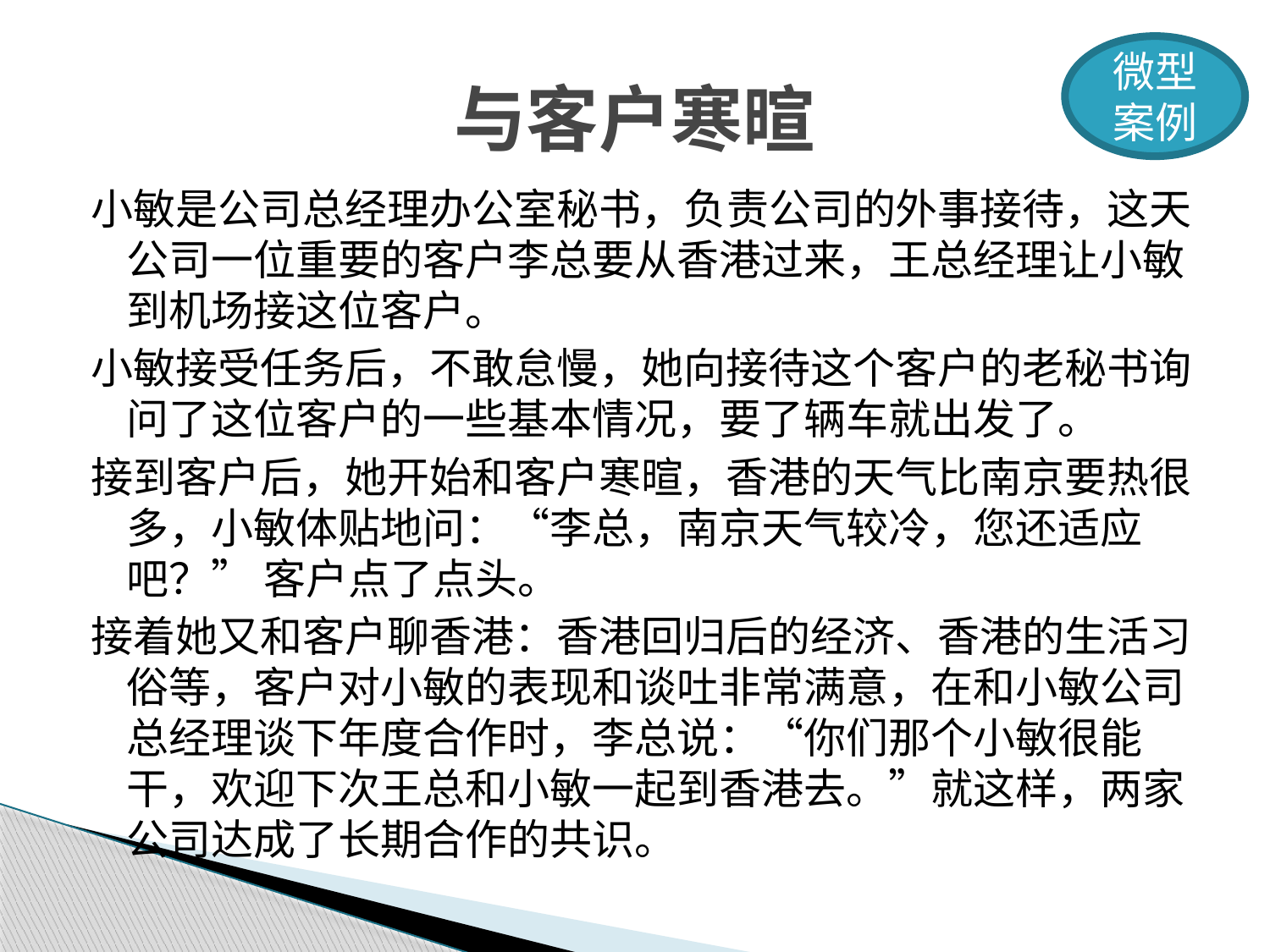

微型案例
# 与客户寒暄
小敏是公司总经理办公室秘书，负责公司的外事接待，这天公司一位重要的客户李总要从香港过来，王总经理让小敏到机场接这位客户。
小敏接受任务后，不敢怠慢，她向接待这个客户的老秘书询问了这位客户的一些基本情况，要了辆车就出发了。
接到客户后，她开始和客户寒暄，香港的天气比南京要热很多，小敏体贴地问：“李总，南京天气较冷，您还适应吧？” 客户点了点头。
接着她又和客户聊香港：香港回归后的经济、香港的生活习俗等，客户对小敏的表现和谈吐非常满意，在和小敏公司总经理谈下年度合作时，李总说：“你们那个小敏很能干，欢迎下次王总和小敏一起到香港去。”就这样，两家公司达成了长期合作的共识。